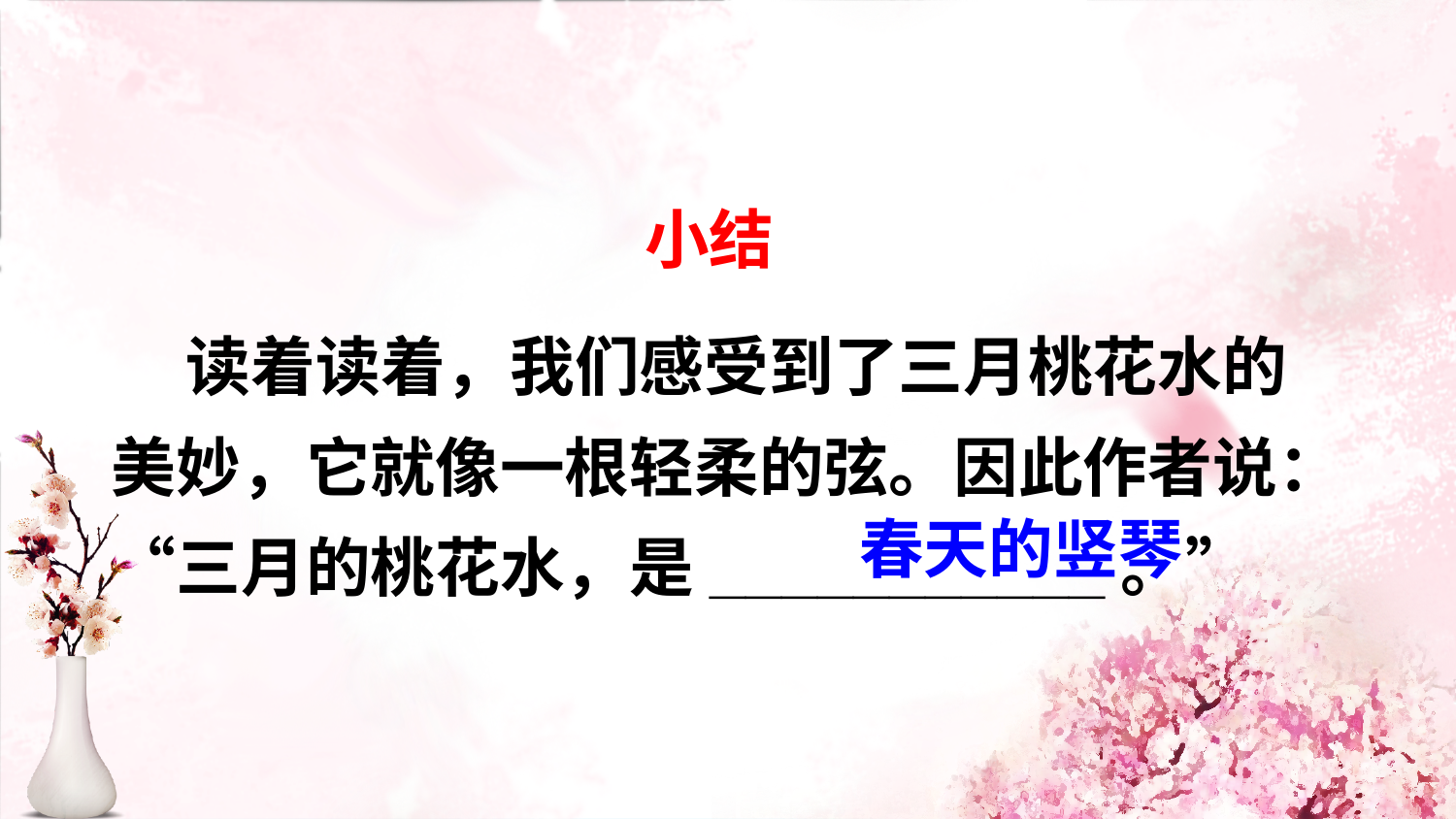

小结
    读着读着，我们感受到了三月桃花水的美妙，它就像一根轻柔的弦。因此作者说：“三月的桃花水，是___________。”
春天的竖琴